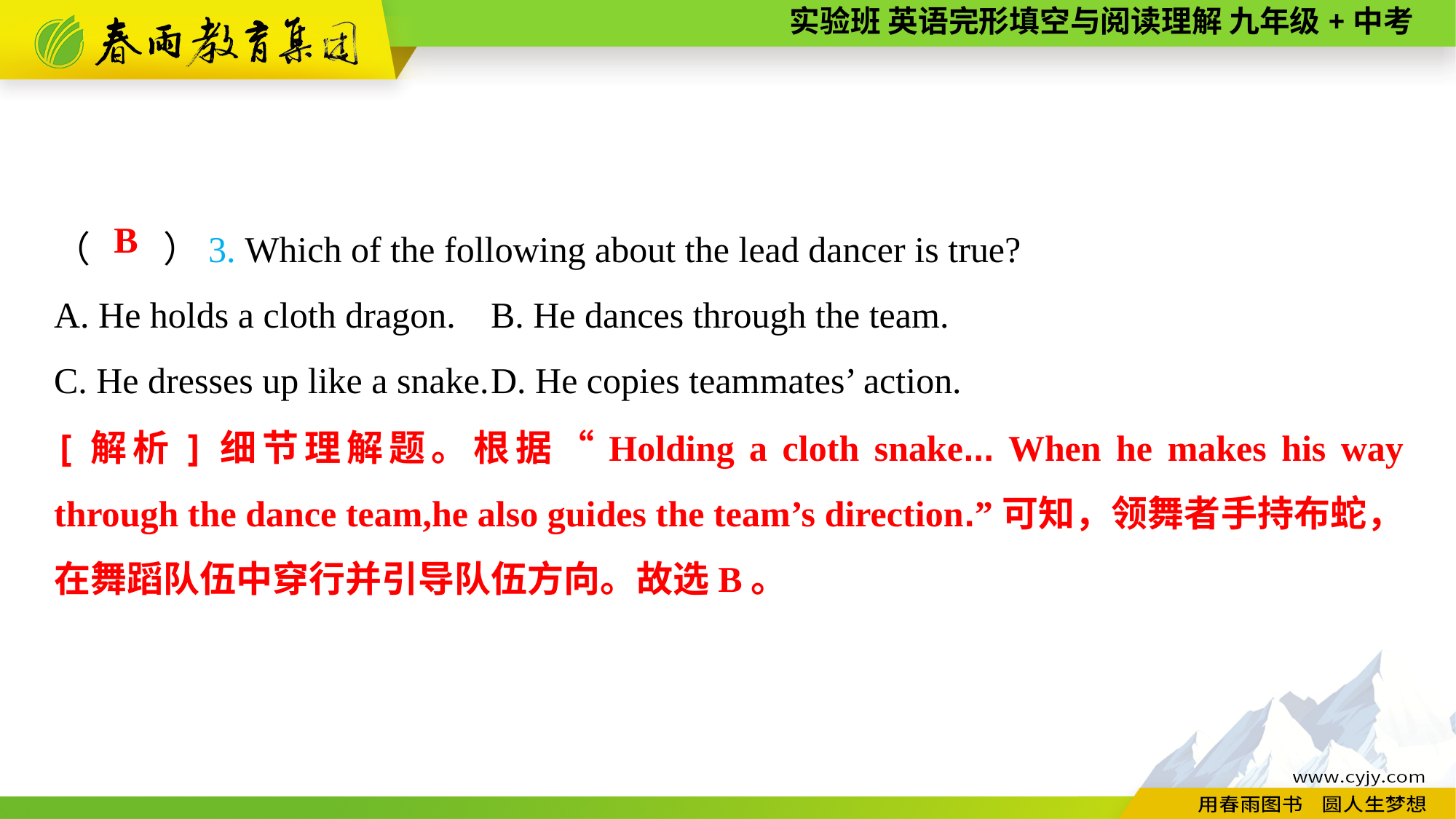

（　　）3. Which of the following about the lead dancer is true?
A. He holds a cloth dragon.	B. He dances through the team.
C. He dresses up like a snake.	D. He copies teammates’ action.
B
[解析]细节理解题。根据“Holding a cloth snake... When he makes his way through the dance team,he also guides the team’s direction.”可知，领舞者手持布蛇，在舞蹈队伍中穿行并引导队伍方向。故选B。